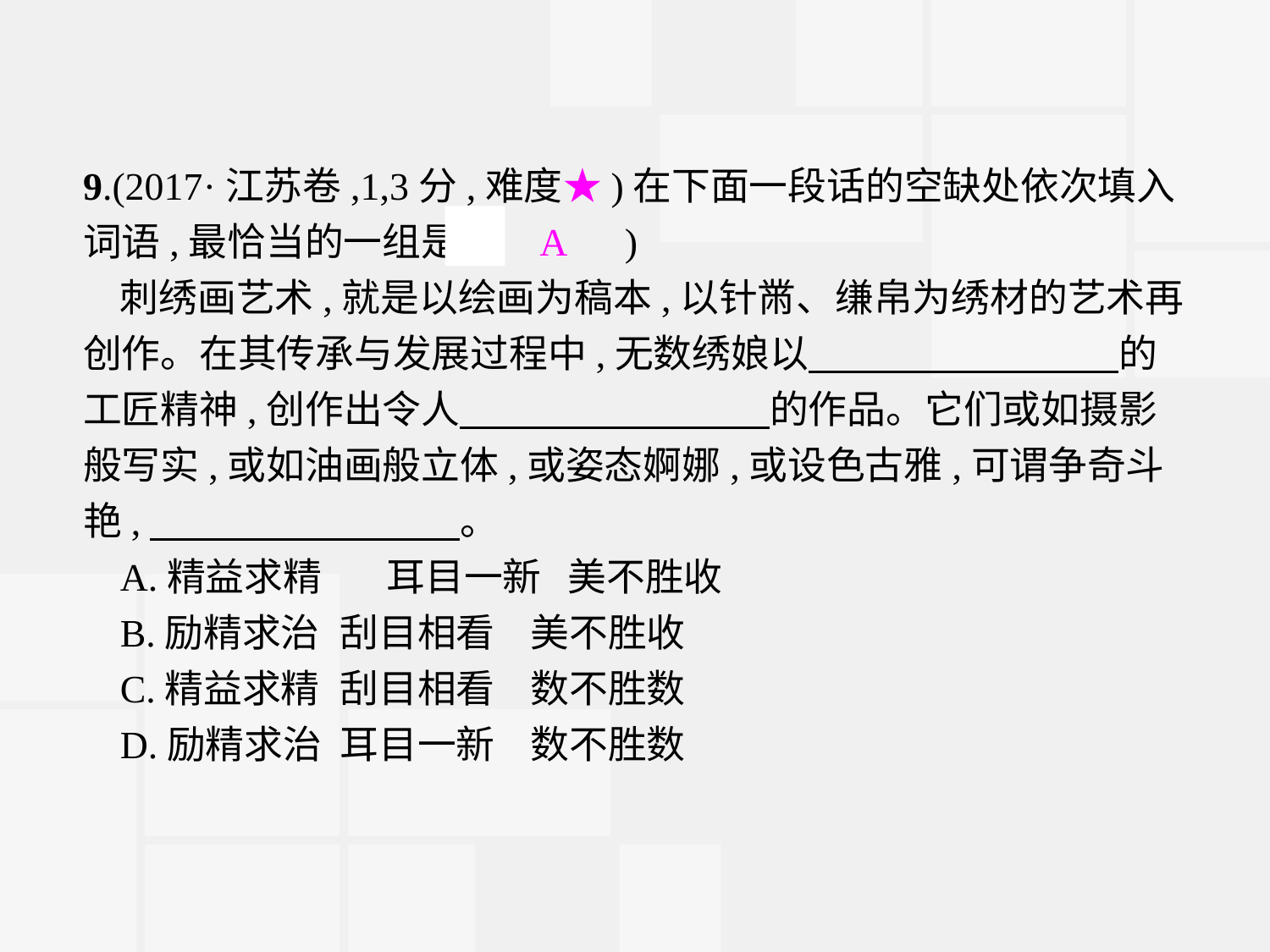

9.(2017·江苏卷,1,3分,难度★)在下面一段话的空缺处依次填入词语,最恰当的一组是(　A　)
刺绣画艺术,就是以绘画为稿本,以针黹、缣帛为绣材的艺术再创作。在其传承与发展过程中,无数绣娘以　　　　　　　　的工匠精神,创作出令人　　　　　　　　的作品。它们或如摄影般写实,或如油画般立体,或姿态婀娜,或设色古雅,可谓争奇斗艳,　　　　　　　　。
A.精益求精　   耳目一新   美不胜收
B.励精求治	刮目相看	美不胜收
C.精益求精	刮目相看	数不胜数
D.励精求治	耳目一新	数不胜数